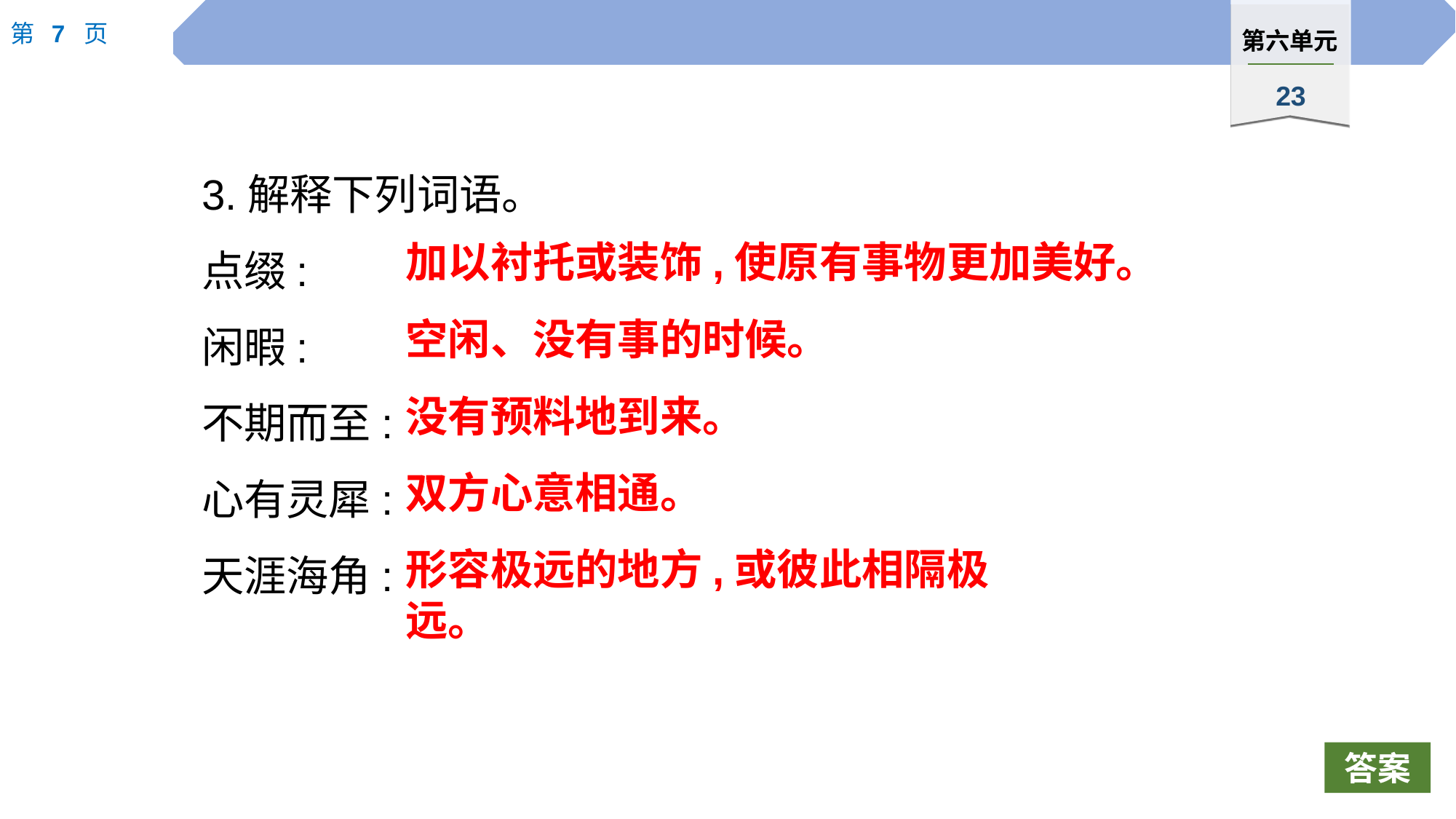

3.解释下列词语。
点缀:
闲暇:
不期而至:
心有灵犀:
天涯海角:
加以衬托或装饰,使原有事物更加美好。
空闲、没有事的时候。
没有预料地到来。
双方心意相通。
形容极远的地方,或彼此相隔极远。
答案